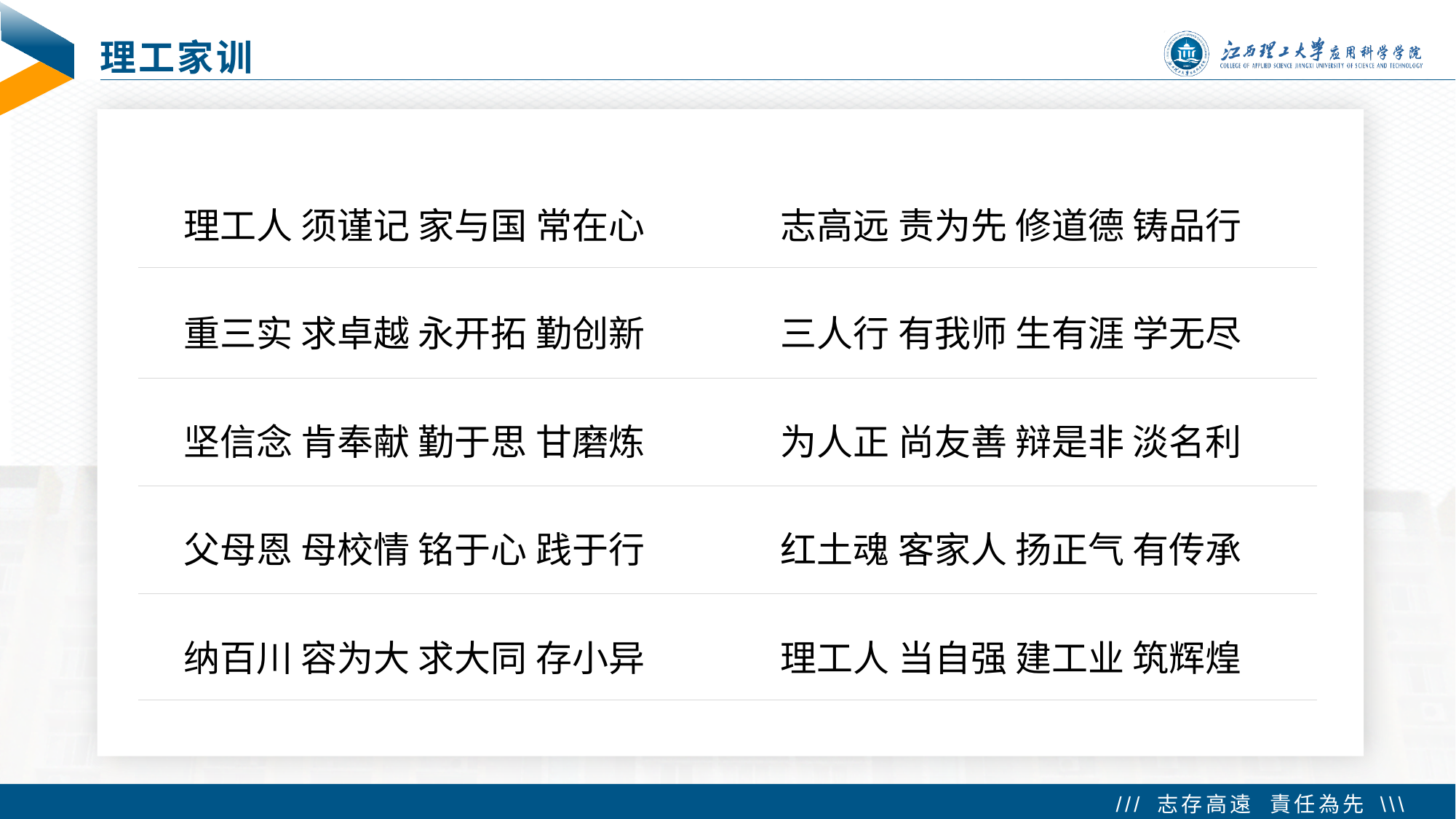

# 理工家训

志高远 责为先 修道德 铸品行
理工人 须谨记 家与国 常在心
重三实 求卓越 永开拓 勤创新
三人行 有我师 生有涯 学无尽
坚信念 肯奉献 勤于思 甘磨炼
为人正 尚友善 辩是非 淡名利
父母恩 母校情 铭于心 践于行
红土魂 客家人 扬正气 有传承
纳百川 容为大 求大同 存小异
理工人 当自强 建工业 筑辉煌